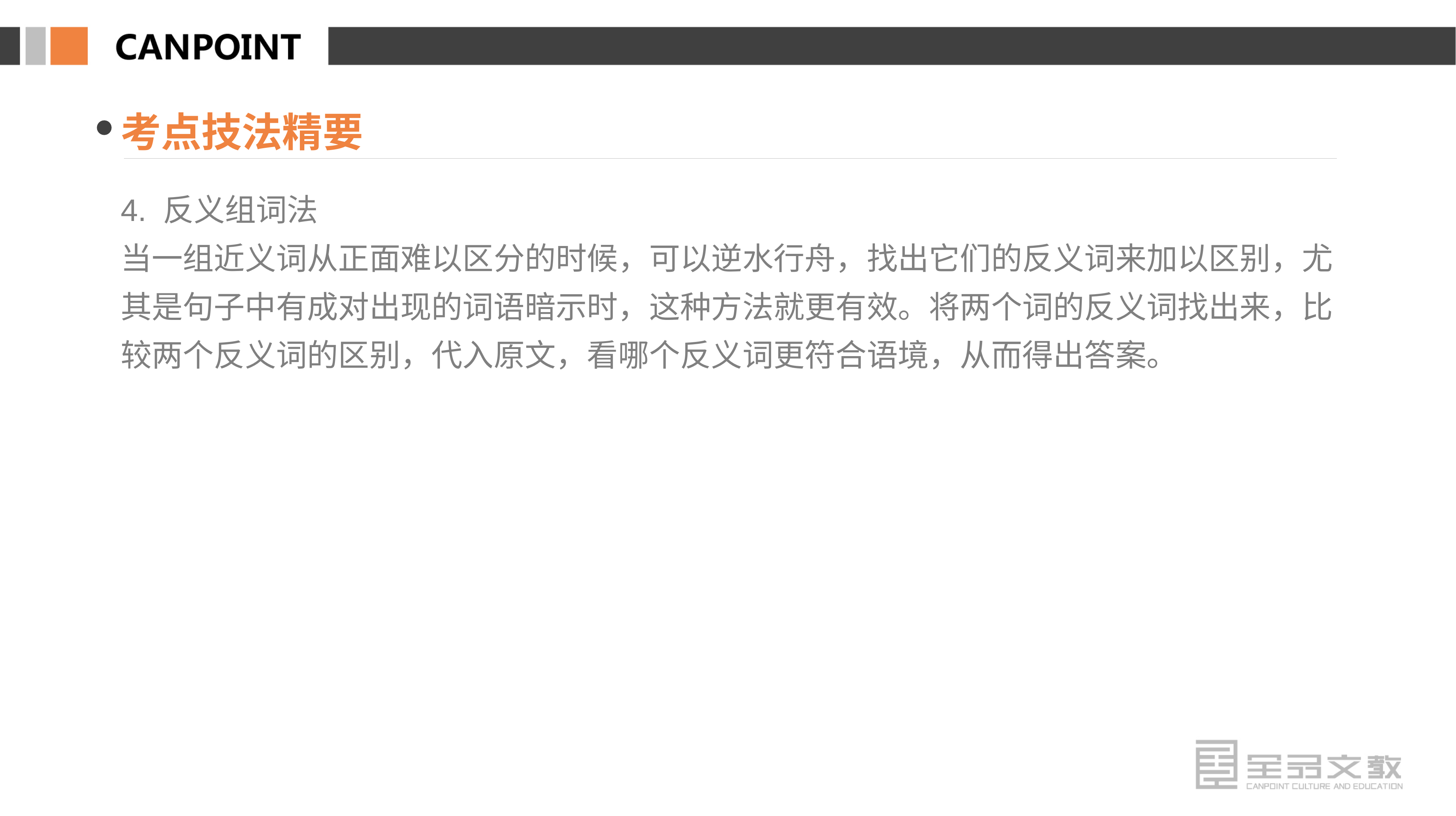

考点技法精要

4. 反义组词法
当一组近义词从正面难以区分的时候，可以逆水行舟，找出它们的反义词来加以区别，尤其是句子中有成对出现的词语暗示时，这种方法就更有效。将两个词的反义词找出来，比较两个反义词的区别，代入原文，看哪个反义词更符合语境，从而得出答案。